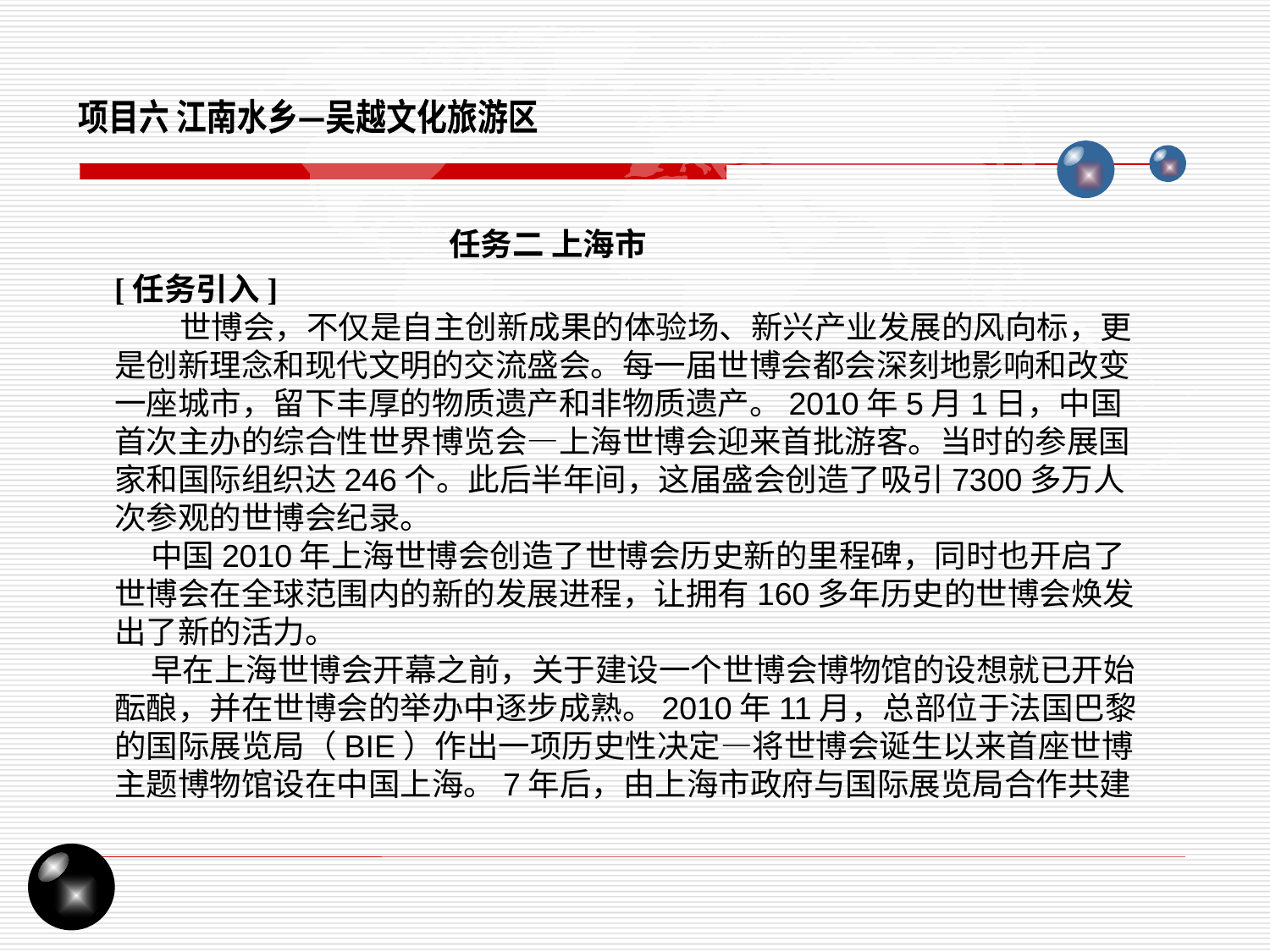

项目六 江南水乡—吴越文化旅游区
任务二 上海市
[任务引入]
        世博会，不仅是自主创新成果的体验场、新兴产业发展的风向标，更是创新理念和现代文明的交流盛会。每一届世博会都会深刻地影响和改变一座城市，留下丰厚的物质遗产和非物质遗产。2010年5月1日，中国首次主办的综合性世界博览会—上海世博会迎来首批游客。当时的参展国家和国际组织达246个。此后半年间，这届盛会创造了吸引7300多万人次参观的世博会纪录。
    中国2010年上海世博会创造了世博会历史新的里程碑，同时也开启了世博会在全球范围内的新的发展进程，让拥有160多年历史的世博会焕发出了新的活力。
    早在上海世博会开幕之前，关于建设一个世博会博物馆的设想就已开始酝酿，并在世博会的举办中逐步成熟。2010年11月，总部位于法国巴黎的国际展览局（BIE）作出一项历史性决定—将世博会诞生以来首座世博主题博物馆设在中国上海。7年后，由上海市政府与国际展览局合作共建